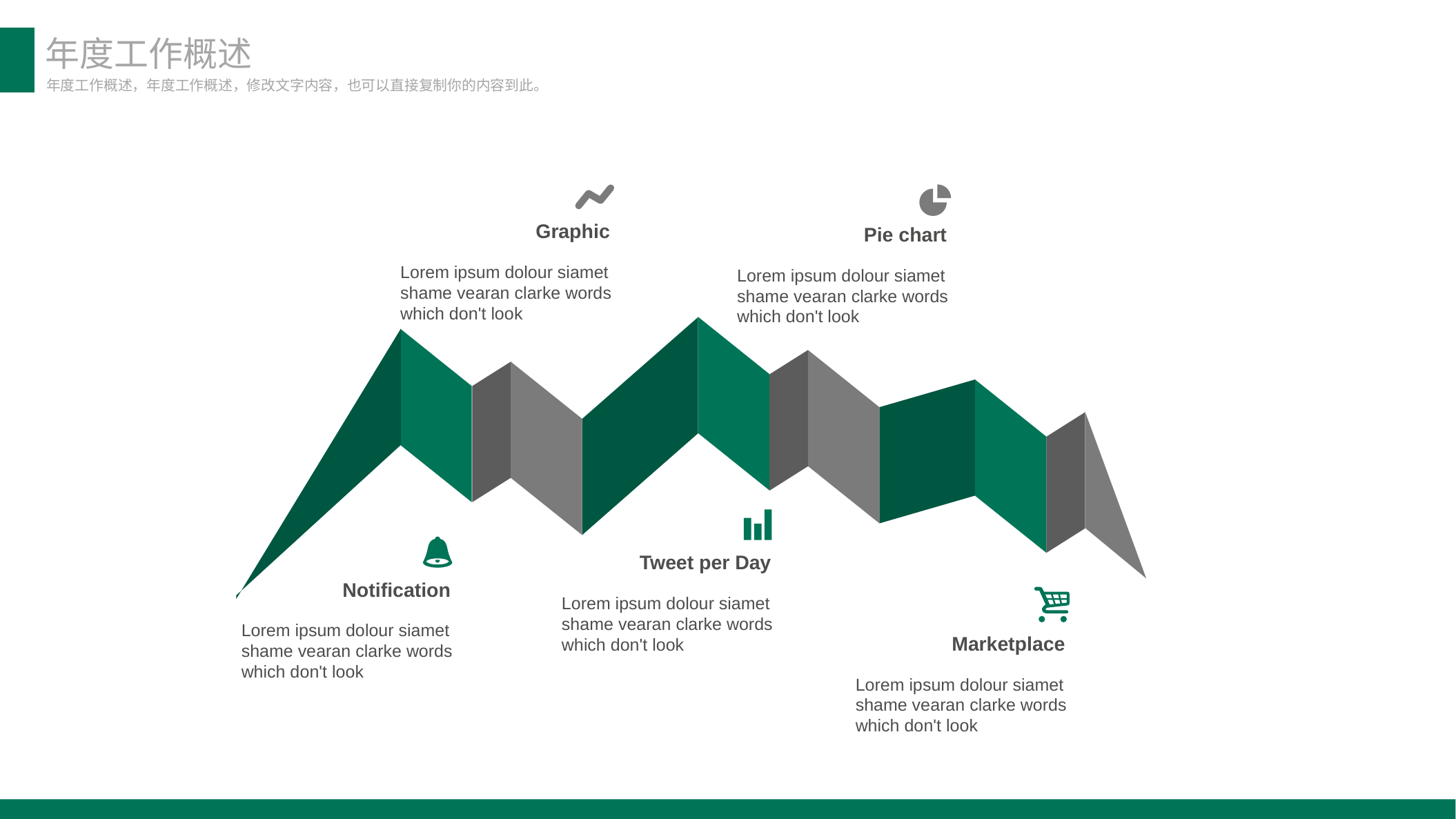

年度工作概述
年度工作概述，年度工作概述，修改文字内容，也可以直接复制你的内容到此。

Graphic
Pie chart
Lorem ipsum dolour siamet shame vearan clarke words which don't look
Lorem ipsum dolour siamet shame vearan clarke words which don't look

Tweet per Day
Notification
Lorem ipsum dolour siamet shame vearan clarke words which don't look

Lorem ipsum dolour siamet shame vearan clarke words which don't look
Marketplace
Lorem ipsum dolour siamet shame vearan clarke words which don't look